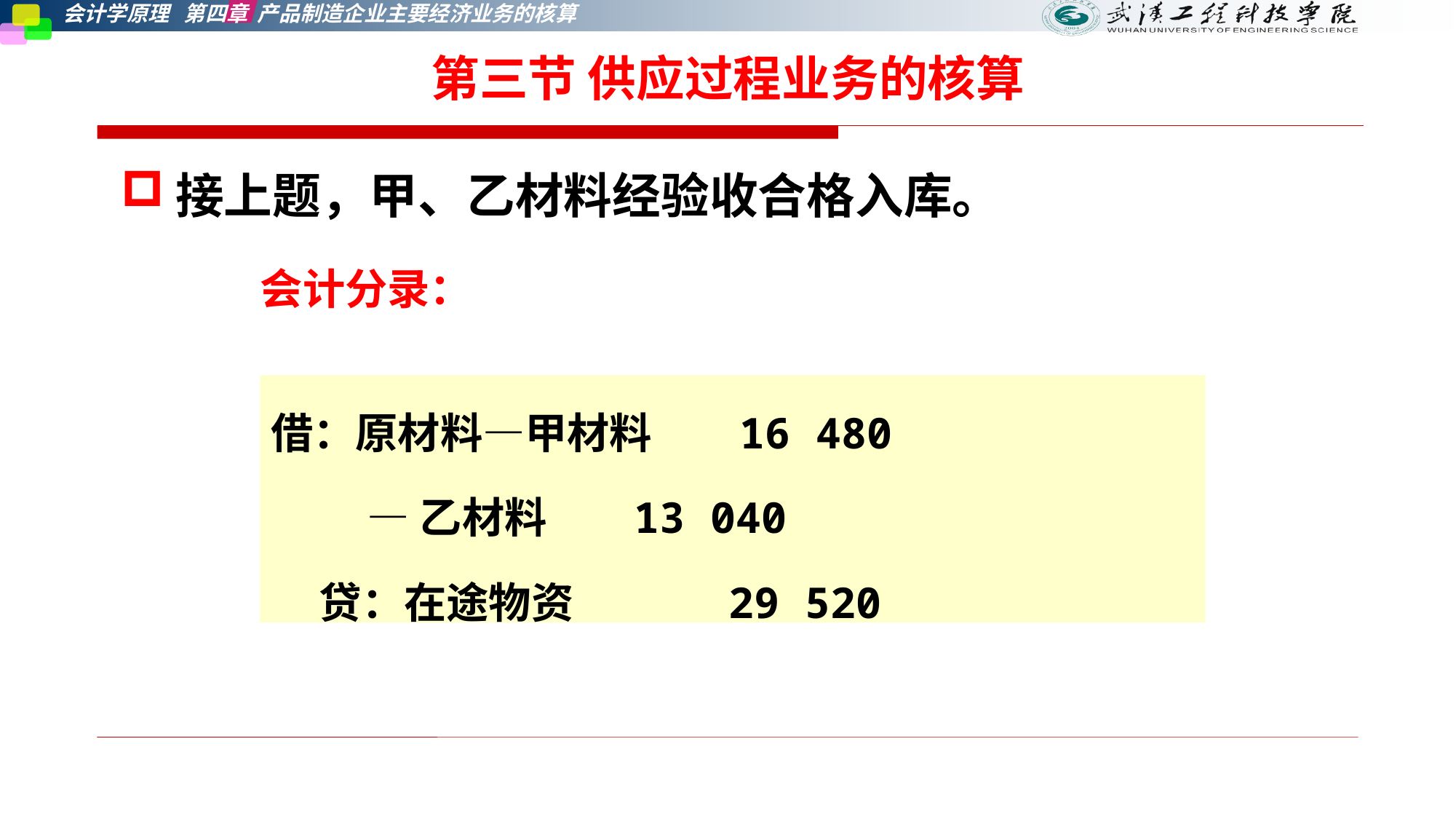

第三节 供应过程业务的核算
接上题，甲、乙材料经验收合格入库。
会计分录：
借：原材料—甲材料        16 480
          —乙材料        13 040
    贷：在途物资               29 520